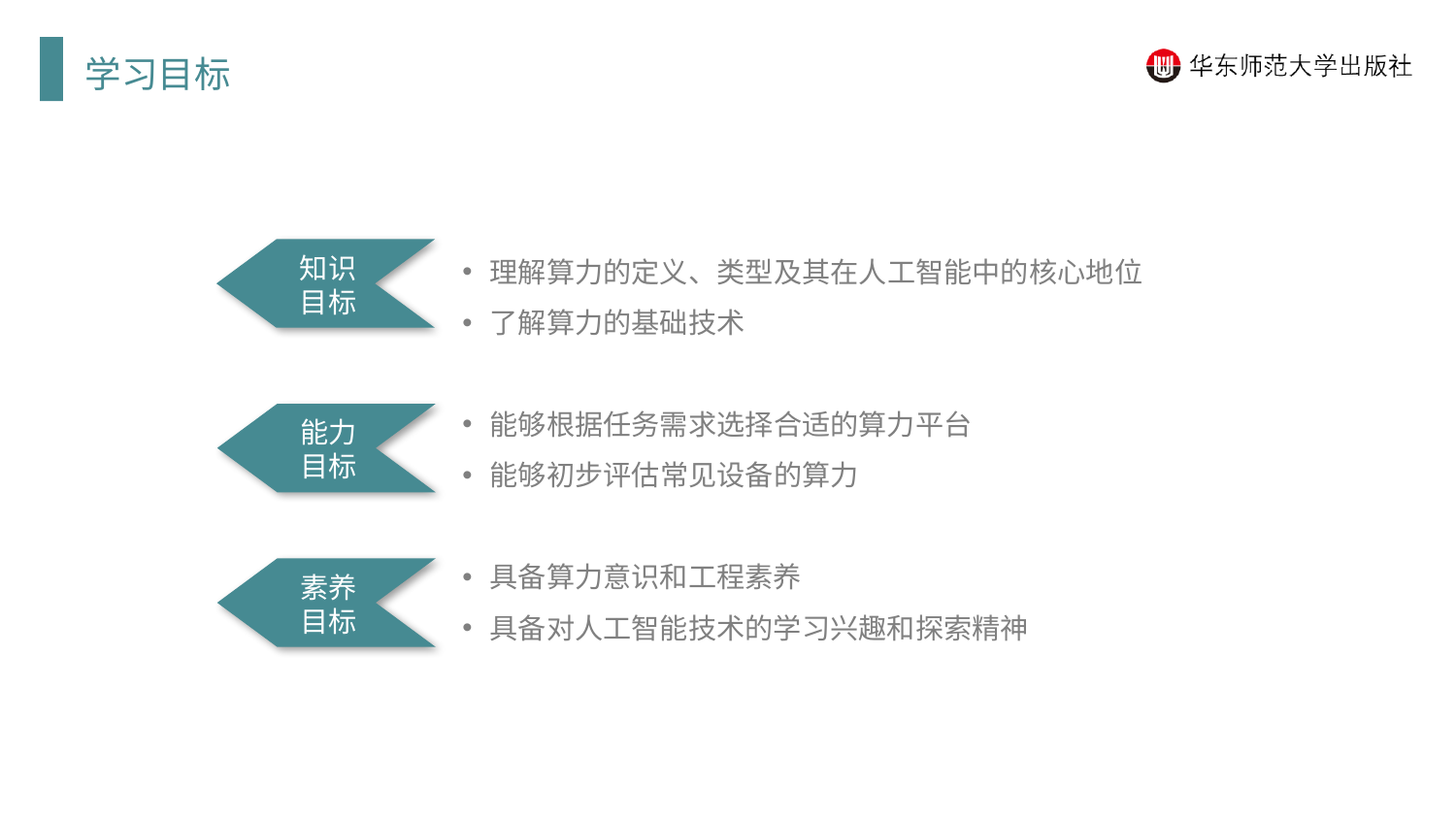

学习目标
理解算力的定义、类型及其在人工智能中的核心地位
了解算力的基础技术

能够根据任务需求选择合适的算力平台
能够初步评估常见设备的算力

具备算力意识和工程素养
具备对人工智能技术的学习兴趣和探索精神

知识目标

能力目标

素养目标